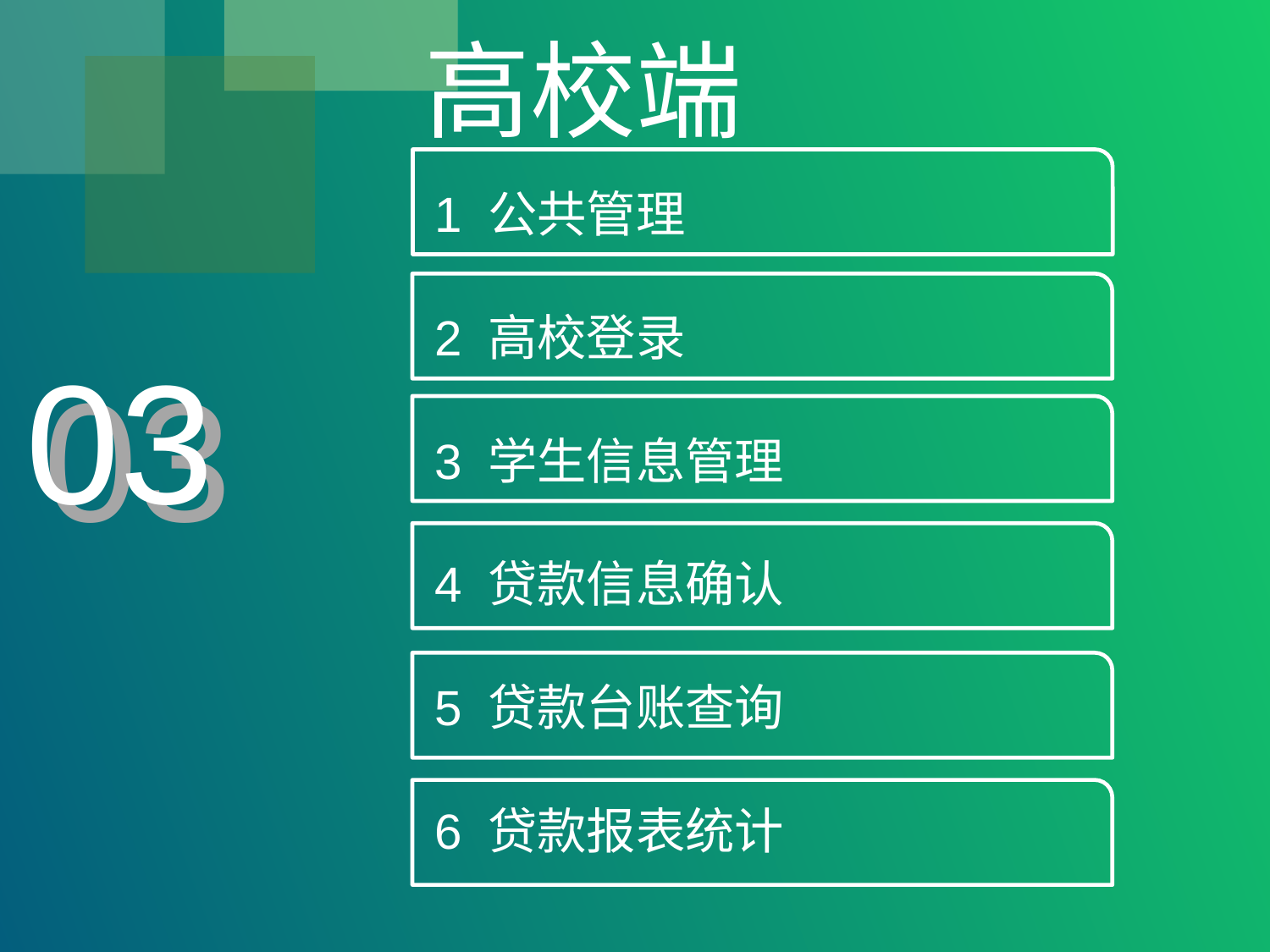

高校端

1 公共管理

2 高校登录

3 学生信息管理

4 贷款信息确认

5 贷款台账查询

6 贷款报表统计

03
03